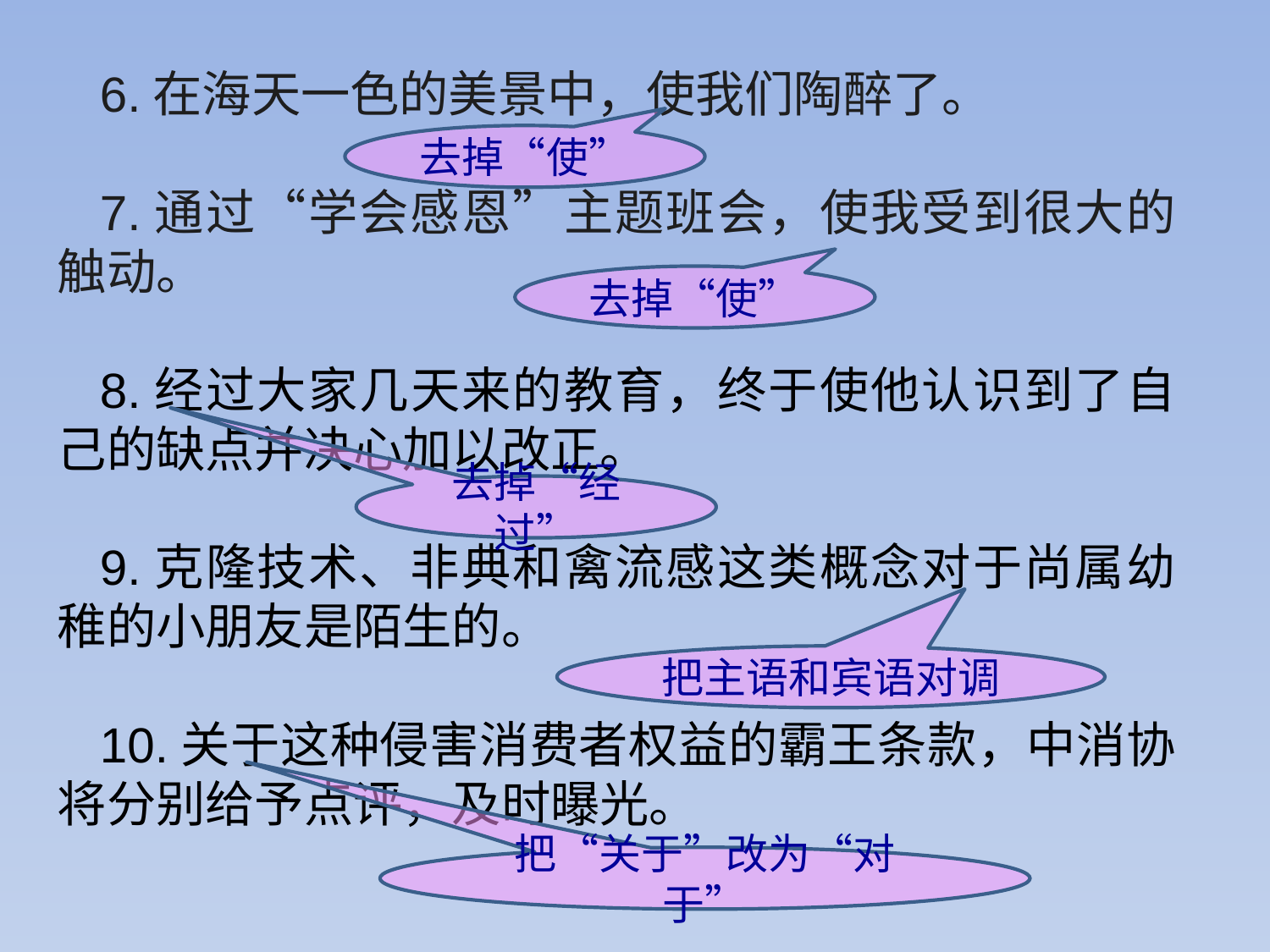

6.在海天一色的美景中，使我们陶醉了。

7.通过“学会感恩”主题班会，使我受到很大的触动。

8.经过大家几天来的教育，终于使他认识到了自己的缺点并决心加以改正。

9.克隆技术、非典和禽流感这类概念对于尚属幼稚的小朋友是陌生的。

10.关于这种侵害消费者权益的霸王条款，中消协将分别给予点评，及时曝光。
去掉“使”
去掉“使”
去掉“经过”
把主语和宾语对调
把“关于”改为“对于”